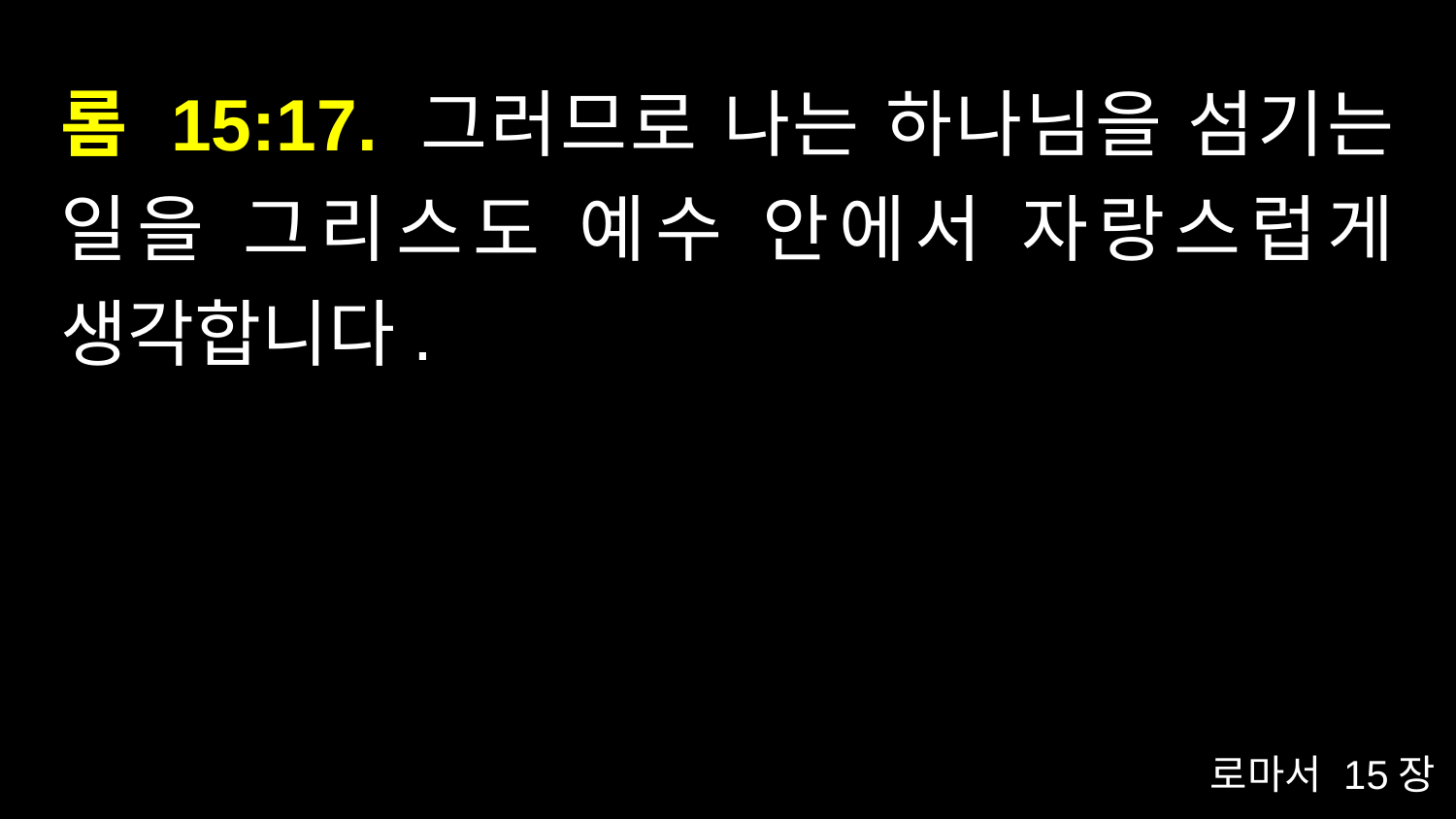

# 롬 15:17. 그러므로 나는 하나님을 섬기는 일을 그리스도 예수 안에서 자랑스럽게 생각합니다.
로마서 15장